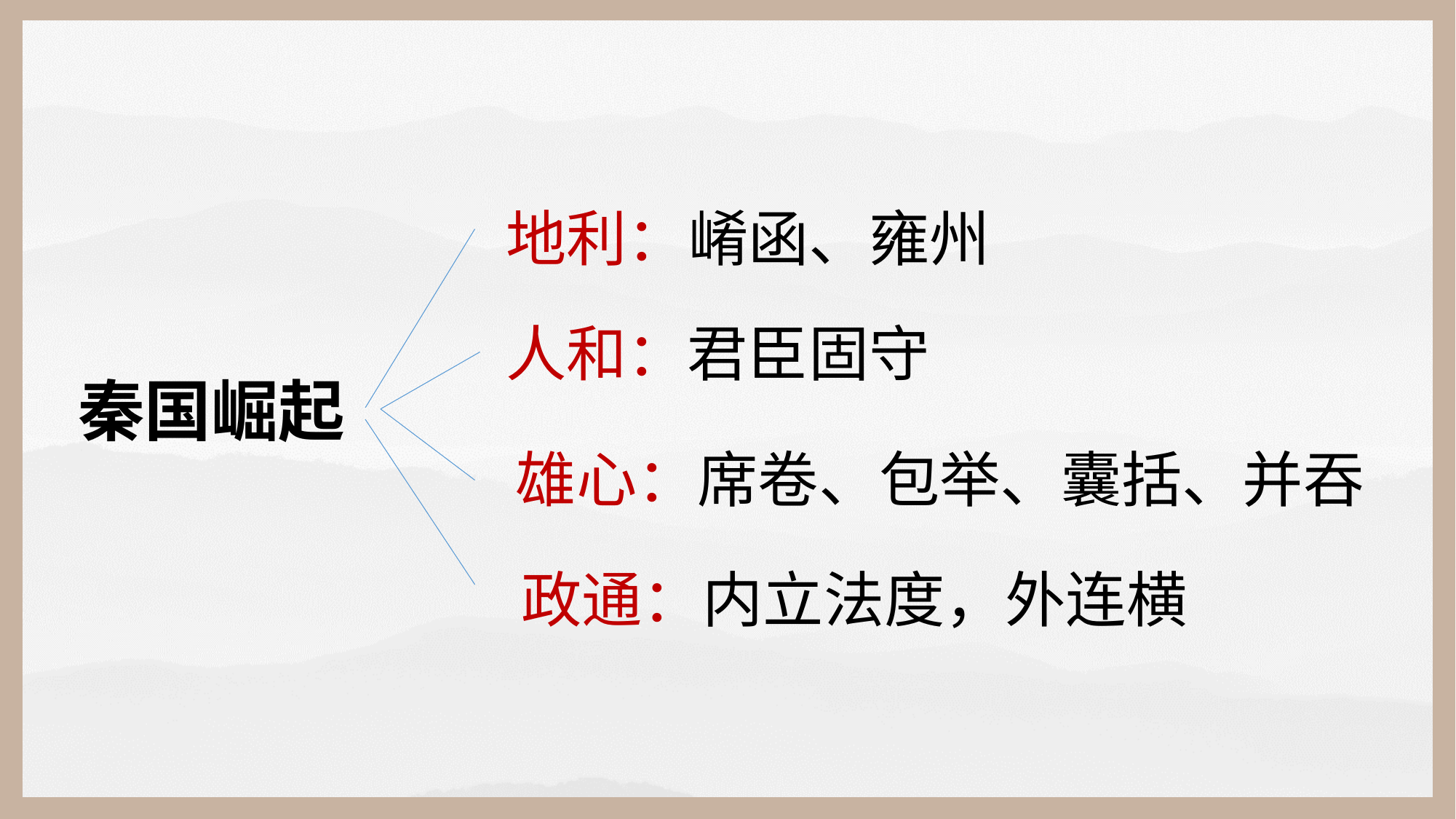

地利：崤函、雍州
人和：君臣固守
秦国崛起
雄心：席卷、包举、囊括、并吞
政通：内立法度，外连横